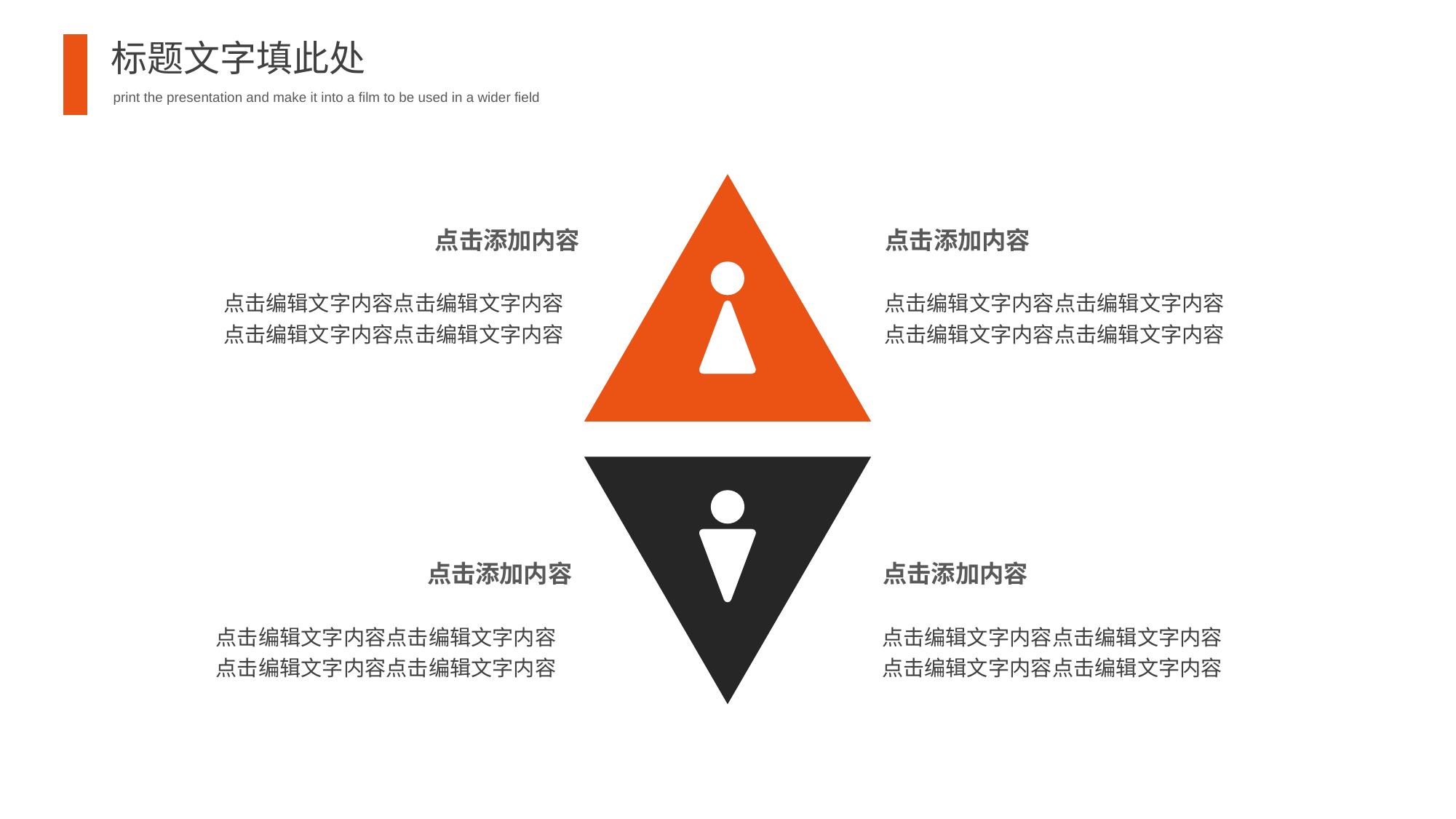

标题文字填此处

print the presentation and make it into a film to be used in a wider field

点击添加内容
点击添加内容

点击编辑文字内容点击编辑文字内容
点击编辑文字内容点击编辑文字内容
点击编辑文字内容点击编辑文字内容
点击编辑文字内容点击编辑文字内容

点击添加内容
点击添加内容
点击编辑文字内容点击编辑文字内容
点击编辑文字内容点击编辑文字内容
点击编辑文字内容点击编辑文字内容
点击编辑文字内容点击编辑文字内容